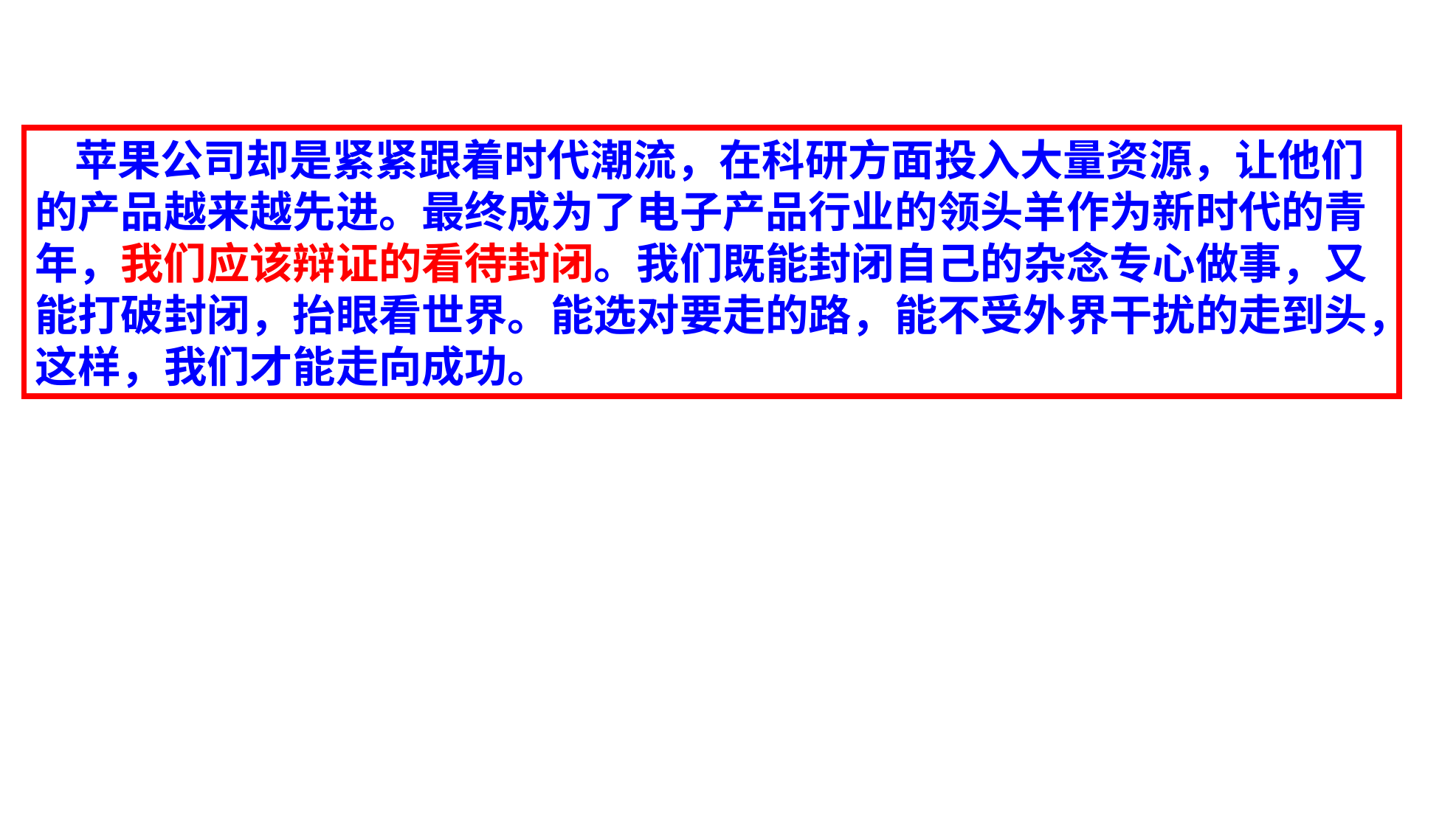

苹果公司却是紧紧跟着时代潮流，在科研方面投入大量资源，让他们的产品越来越先进。最终成为了电子产品行业的领头羊作为新时代的青年，我们应该辩证的看待封闭。我们既能封闭自己的杂念专心做事，又能打破封闭，抬眼看世界。能选对要走的路，能不受外界干扰的走到头，这样，我们才能走向成功。